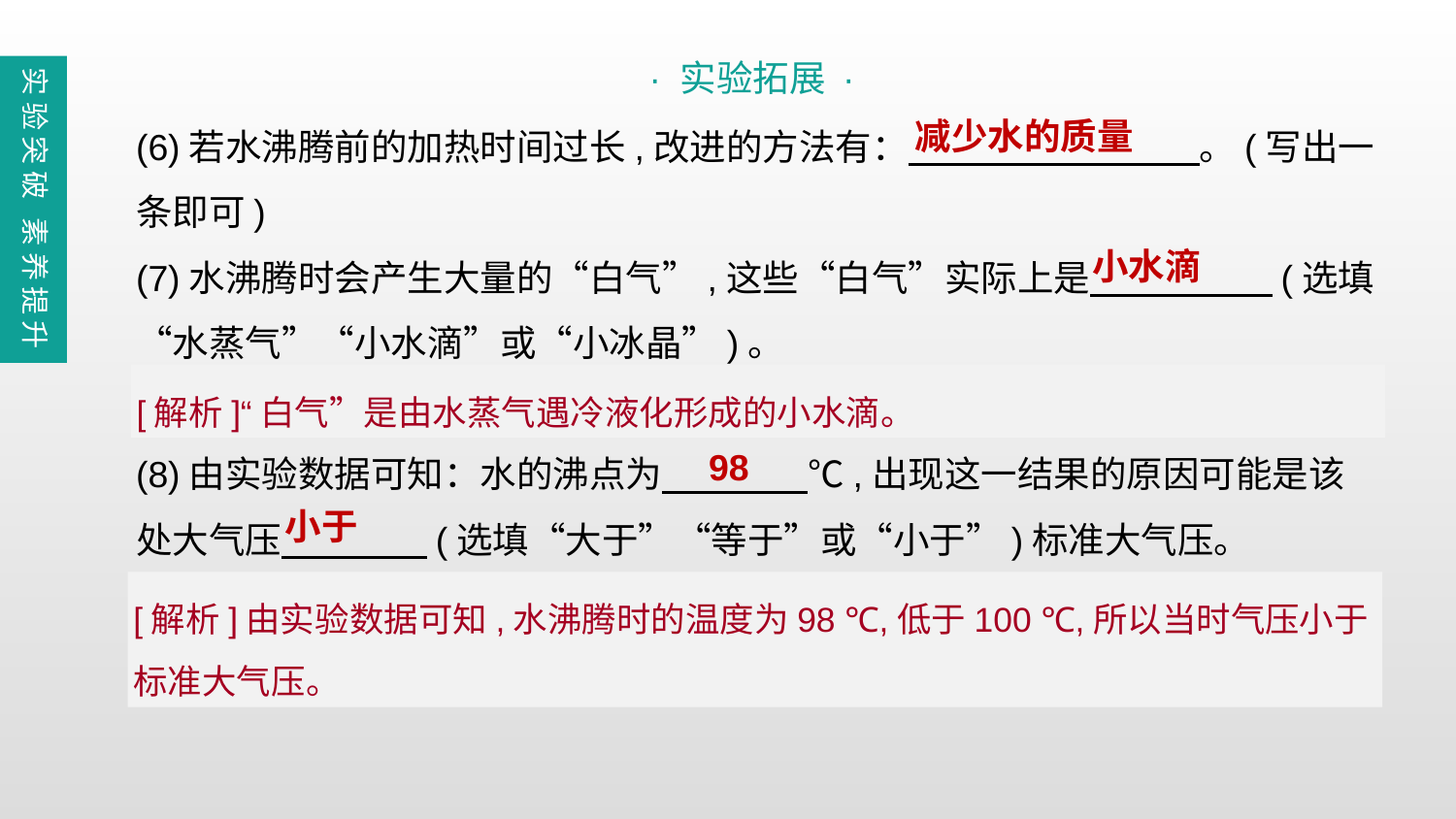

· 实验拓展 ·

实验突破 素养提升
(6)若水沸腾前的加热时间过长,改进的方法有：　　　　　　　　。(写出一条即可)
(7)水沸腾时会产生大量的“白气”,这些“白气”实际上是　　　　　(选填“水蒸气”“小水滴”或“小冰晶”)。

(8)由实验数据可知：水的沸点为　　　　℃,出现这一结果的原因可能是该处大气压　　　　(选填“大于”“等于”或“小于”)标准大气压。
减少水的质量
小水滴
[解析]“白气”是由水蒸气遇冷液化形成的小水滴。
98
小于
[解析]由实验数据可知,水沸腾时的温度为98 ℃,低于100 ℃,所以当时气压小于标准大气压。